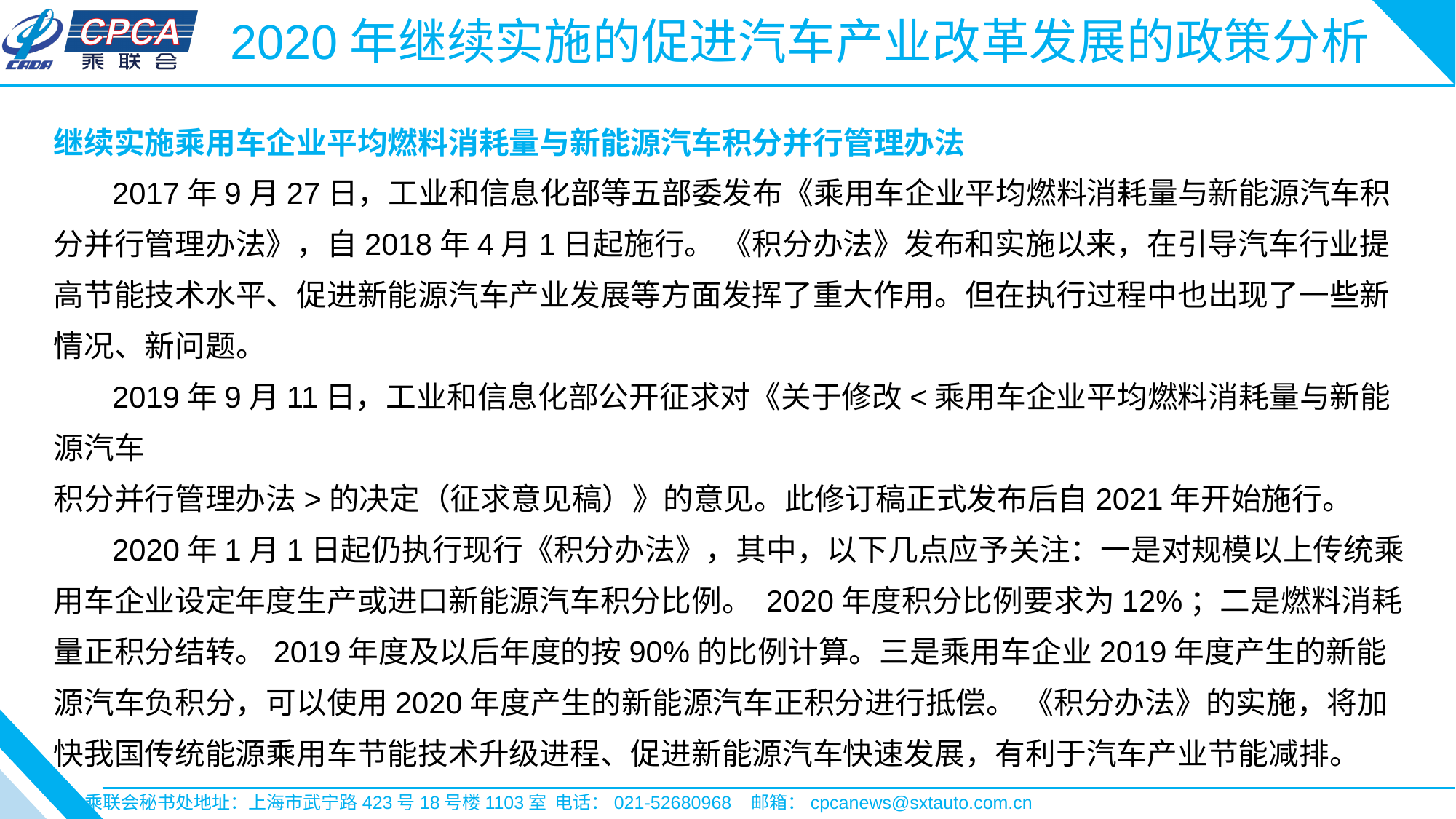

2020年继续实施的促进汽车产业改革发展的政策分析
继续实施乘用车企业平均燃料消耗量与新能源汽车积分并行管理办法
       2017年9月27日，工业和信息化部等五部委发布《乘用车企业平均燃料消耗量与新能源汽车积分并行管理办法》，自2018年4月1日起施行。 《积分办法》发布和实施以来，在引导汽车行业提高节能技术水平、促进新能源汽车产业发展等方面发挥了重大作用。但在执行过程中也出现了一些新情况、新问题。
       2019年9月11日，工业和信息化部公开征求对《关于修改<乘用车企业平均燃料消耗量与新能源汽车
积分并行管理办法>的决定（征求意见稿）》的意见。此修订稿正式发布后自2021年开始施行。
       2020年1月1日起仍执行现行《积分办法》，其中，以下几点应予关注：一是对规模以上传统乘用车企业设定年度生产或进口新能源汽车积分比例。 2020年度积分比例要求为12%；二是燃料消耗量正积分结转。2019年度及以后年度的按90%的比例计算。三是乘用车企业2019年度产生的新能源汽车负积分，可以使用2020年度产生的新能源汽车正积分进行抵偿。 《积分办法》的实施，将加快我国传统能源乘用车节能技术升级进程、促进新能源汽车快速发展，有利于汽车产业节能减排。